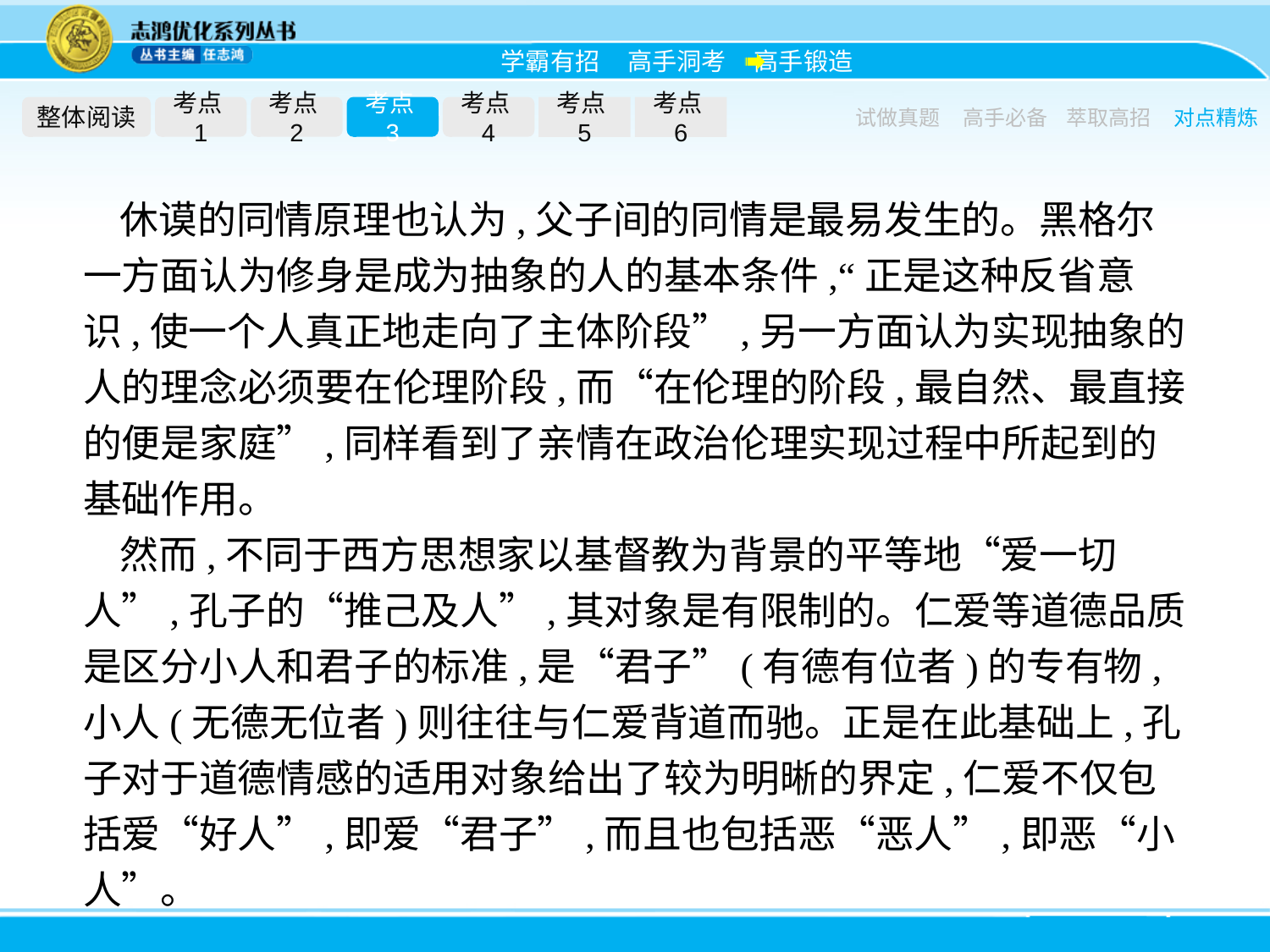

整体阅读
考点1
考点2
考点3
考点4
考点5
考点6
试做真题
高手必备
萃取高招
对点精炼
休谟的同情原理也认为,父子间的同情是最易发生的。黑格尔一方面认为修身是成为抽象的人的基本条件,“正是这种反省意识,使一个人真正地走向了主体阶段”,另一方面认为实现抽象的人的理念必须要在伦理阶段,而“在伦理的阶段,最自然、最直接的便是家庭”,同样看到了亲情在政治伦理实现过程中所起到的基础作用。
然而,不同于西方思想家以基督教为背景的平等地“爱一切人”,孔子的“推己及人”,其对象是有限制的。仁爱等道德品质是区分小人和君子的标准,是“君子”(有德有位者)的专有物,小人(无德无位者)则往往与仁爱背道而驰。正是在此基础上,孔子对于道德情感的适用对象给出了较为明晰的界定,仁爱不仅包括爱“好人”,即爱“君子”,而且也包括恶“恶人”,即恶“小人”。